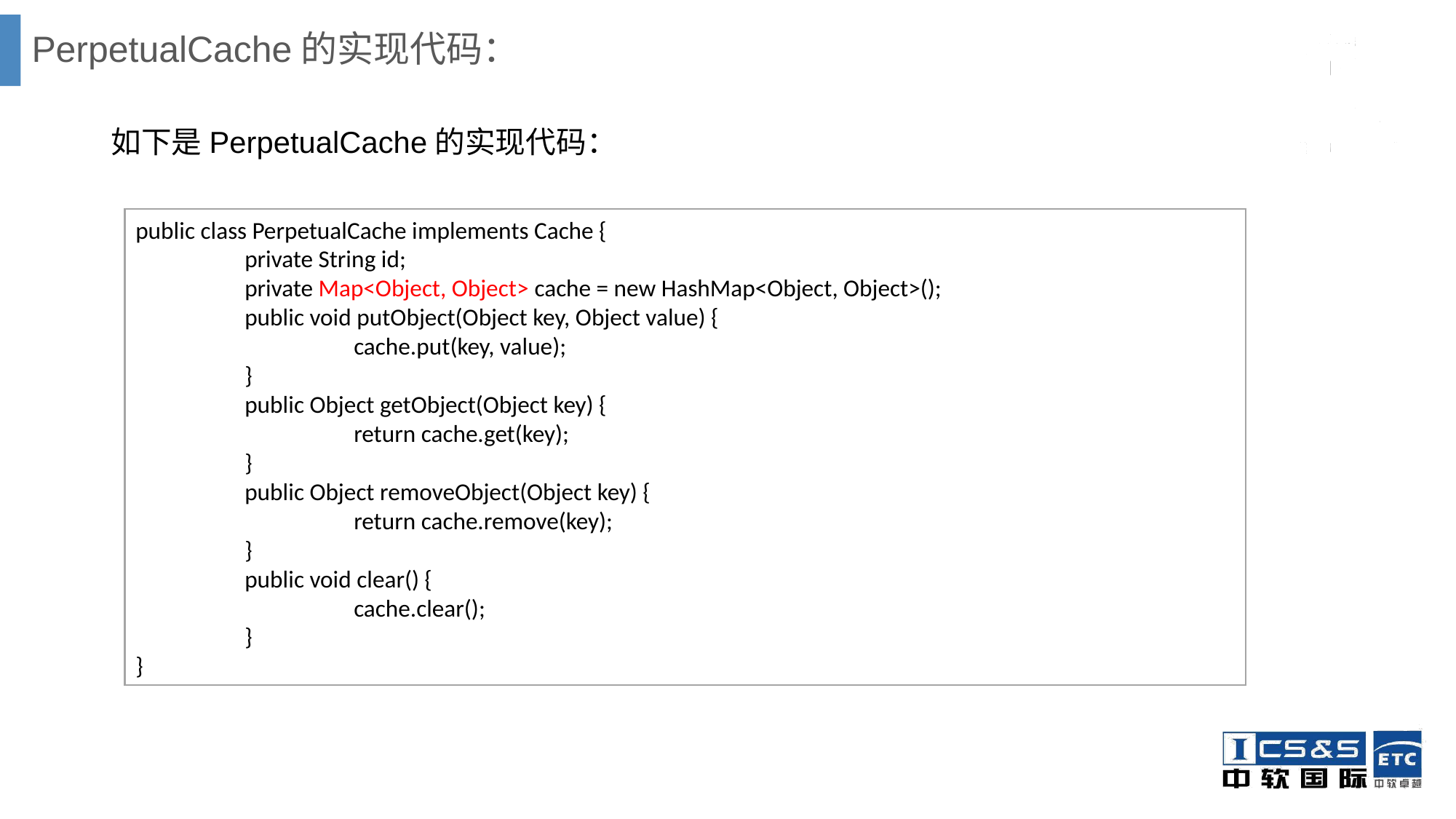

# PerpetualCache的实现代码：
如下是PerpetualCache的实现代码：

public class PerpetualCache implements Cache {
	private String id;
	private Map<Object, Object> cache = new HashMap<Object, Object>();
	public void putObject(Object key, Object value) {
		cache.put(key, value);
	}
	public Object getObject(Object key) {
		return cache.get(key);
	}
	public Object removeObject(Object key) {
		return cache.remove(key);
	}
	public void clear() {
		cache.clear();
	}
}